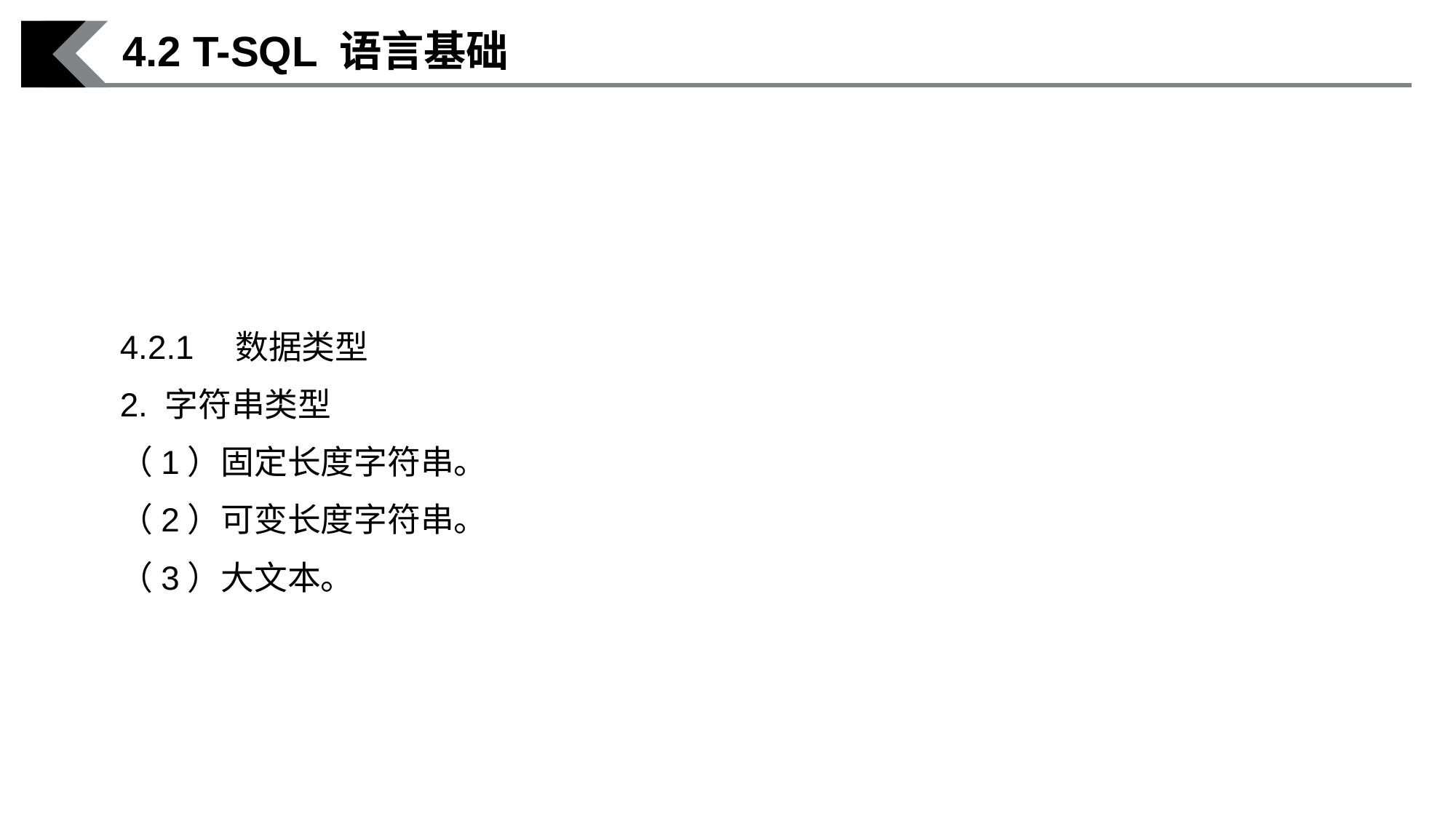

4.2 T-SQL 语言基础
4.2.1　数据类型
2. 字符串类型
（1）固定长度字符串。
（2）可变长度字符串。
（3）大文本。